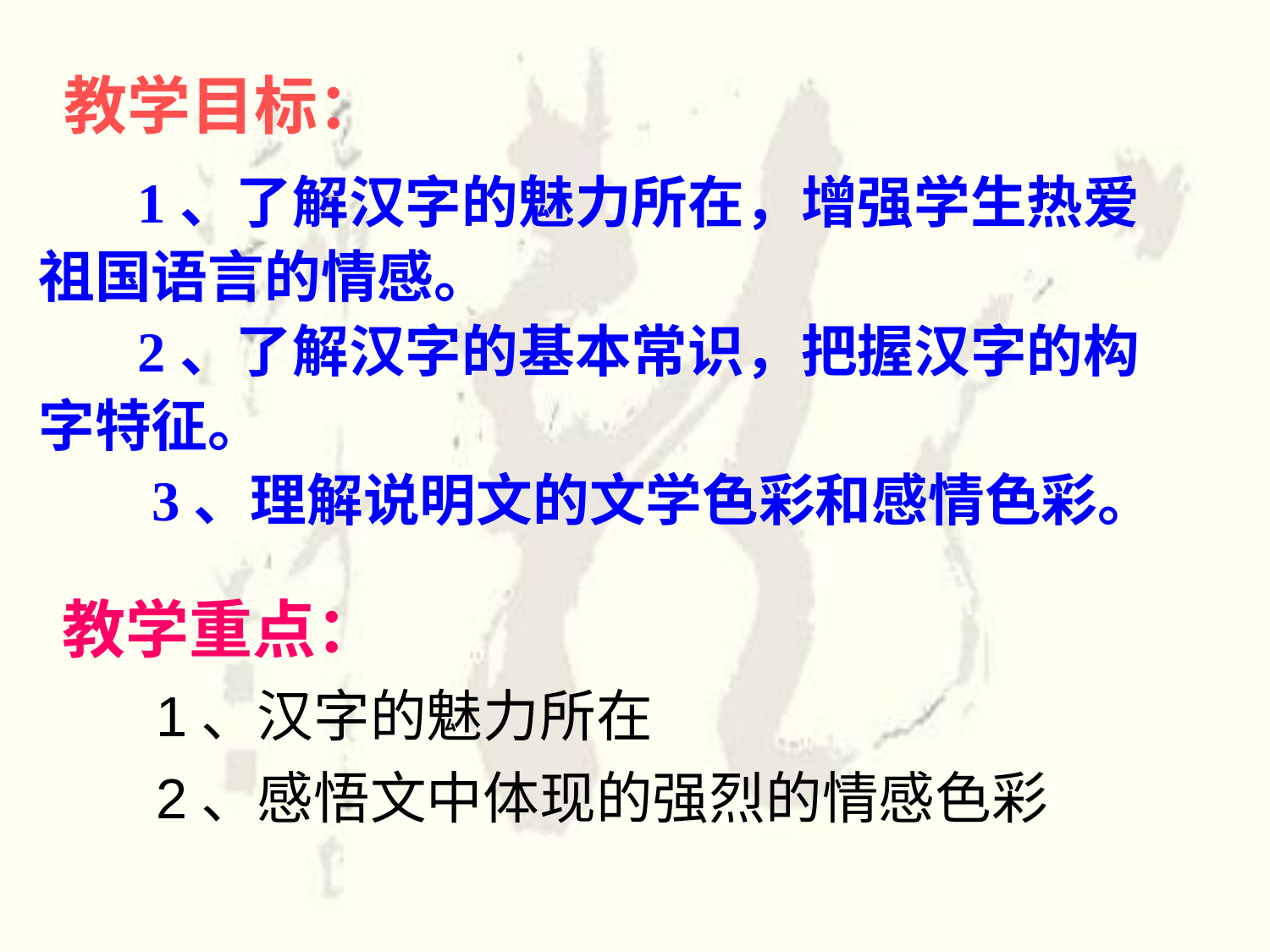

教学目标：
       1、了解汉字的魅力所在，增强学生热爱
祖国语言的情感。
       2、了解汉字的基本常识，把握汉字的构
字特征。
        3、理解说明文的文学色彩和感情色彩。
教学重点：
      1、汉字的魅力所在
      2、感悟文中体现的强烈的情感色彩